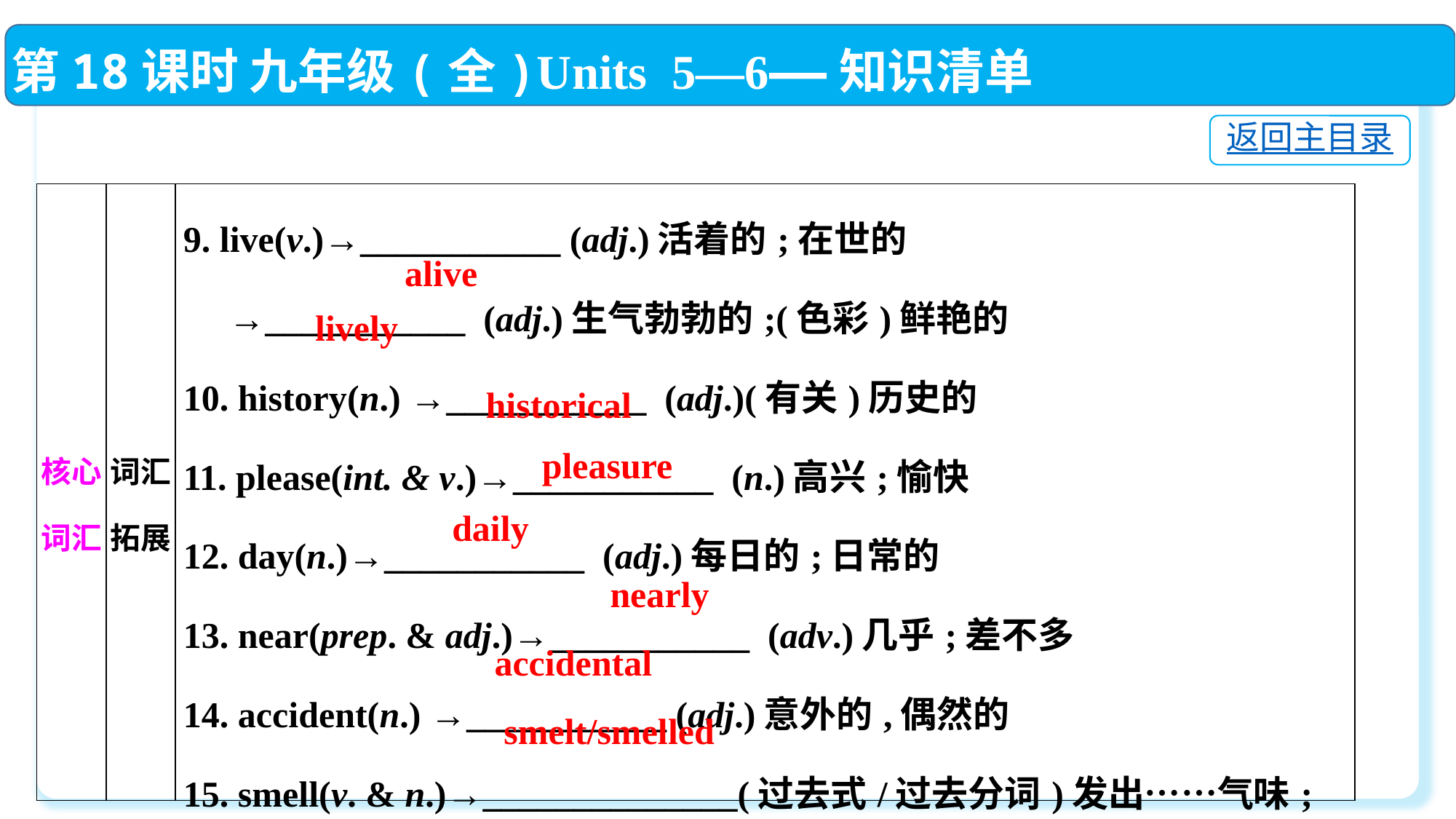

第18课时 九年级(全)Units  5—6——知识清单

返回主目录
| 核心词汇 | 词汇拓展 | 9. live(v.)→\_\_\_\_\_\_\_\_\_\_\_ (adj.)活着的;在世的 →\_\_\_\_\_\_\_\_\_\_\_ (adj.)生气勃勃的;(色彩)鲜艳的 10. history(n.) →\_\_\_\_\_\_\_\_\_\_\_ (adj.)(有关)历史的 11. please(int. & v.)→\_\_\_\_\_\_\_\_\_\_\_ (n.)高兴;愉快 12. day(n.)→\_\_\_\_\_\_\_\_\_\_\_ (adj.)每日的;日常的 13. near(prep. & adj.)→\_\_\_\_\_\_\_\_\_\_\_ (adv.)几乎;差不多 14. accident(n.) →\_\_\_\_\_\_\_\_\_\_\_ (adj.)意外的,偶然的 15. smell(v. & n.)→\_\_\_\_\_\_\_\_\_\_\_\_\_\_(过去式/过去分词)发出……气味;闻到 |
| --- | --- | --- |

alive
lively
historical
pleasure
daily
nearly
accidental
smelt/smelled